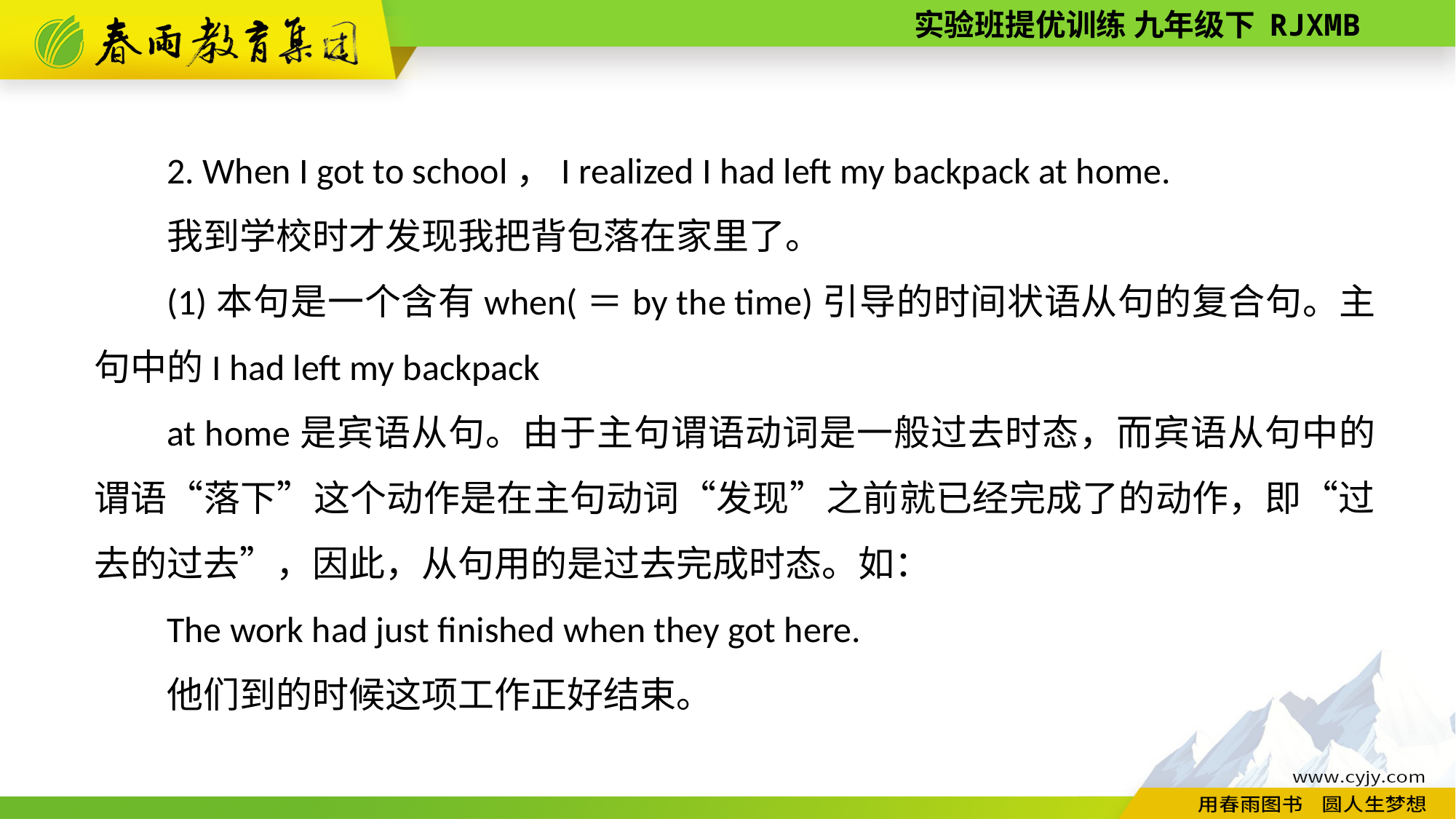

2. When I got to school，I realized I had left my backpack at home.
我到学校时才发现我把背包落在家里了。
(1)本句是一个含有when(＝by the time)引导的时间状语从句的复合句。主句中的I had left my backpack
at home是宾语从句。由于主句谓语动词是一般过去时态，而宾语从句中的谓语“落下”这个动作是在主句动词“发现”之前就已经完成了的动作，即“过去的过去”，因此，从句用的是过去完成时态。如：
The work had just finished when they got here.
他们到的时候这项工作正好结束。